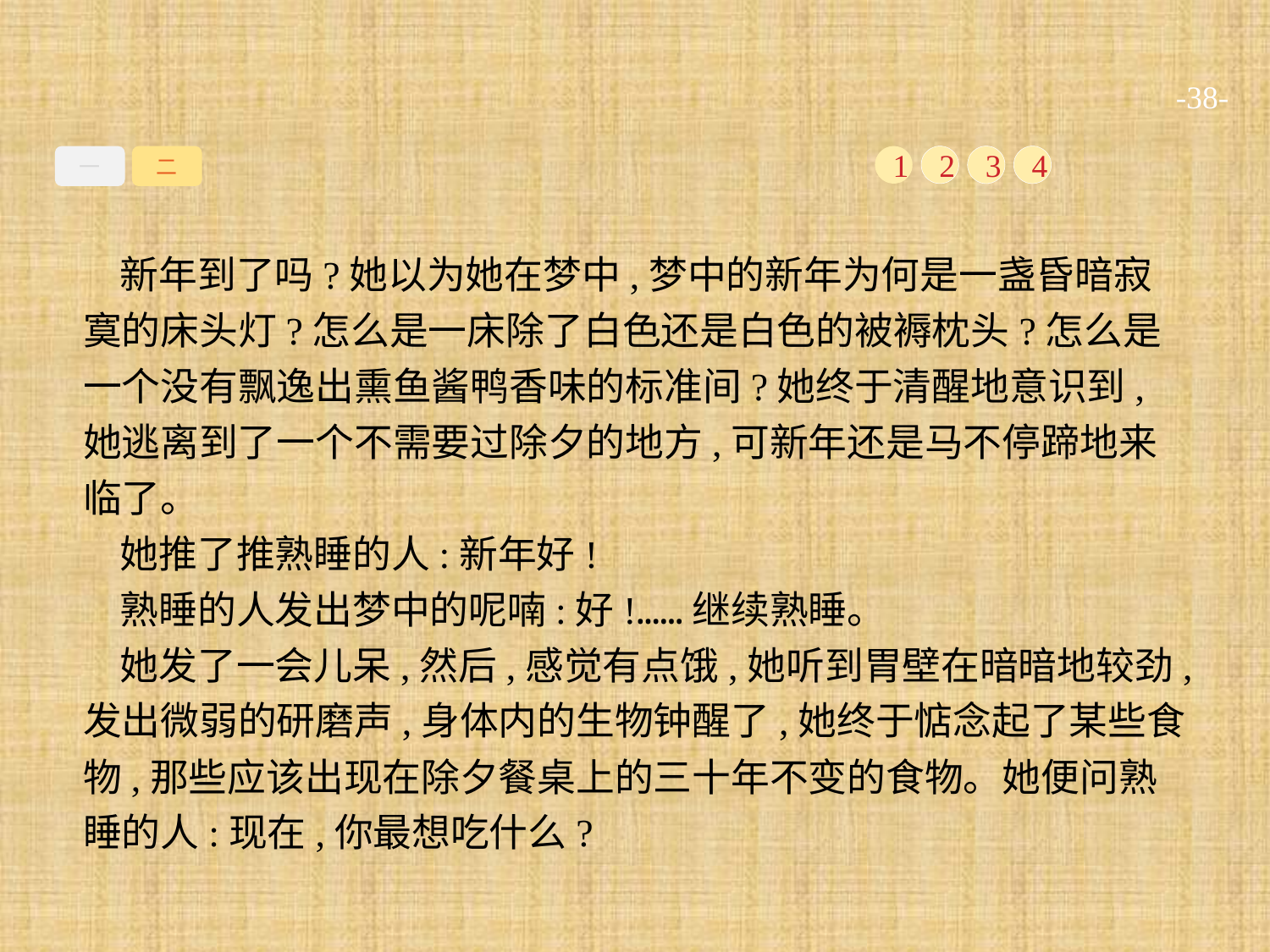

-38-
一
二
1
2
3
4
新年到了吗?她以为她在梦中,梦中的新年为何是一盏昏暗寂寞的床头灯?怎么是一床除了白色还是白色的被褥枕头?怎么是一个没有飘逸出熏鱼酱鸭香味的标准间?她终于清醒地意识到,她逃离到了一个不需要过除夕的地方,可新年还是马不停蹄地来临了。
她推了推熟睡的人:新年好!
熟睡的人发出梦中的呢喃:好!……继续熟睡。
她发了一会儿呆,然后,感觉有点饿,她听到胃壁在暗暗地较劲,发出微弱的研磨声,身体内的生物钟醒了,她终于惦念起了某些食物,那些应该出现在除夕餐桌上的三十年不变的食物。她便问熟睡的人:现在,你最想吃什么?